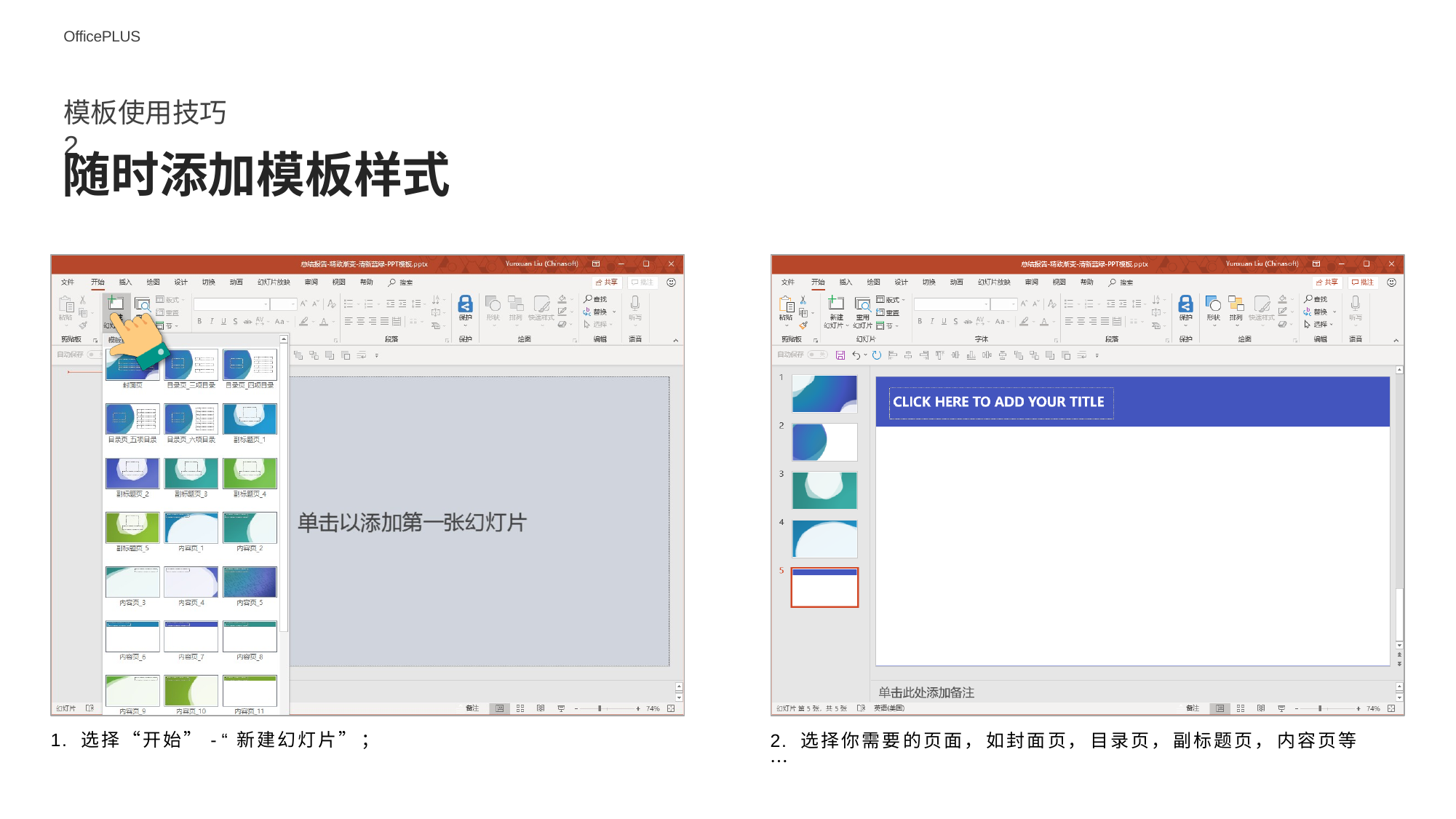

OfficePLUS
模板使用技巧 2
# 随时添加模板样式

1. 选择“开始” - “ 新建幻灯片” ；
2. 选择你需要的页面， 如封面页， 目录页， 副标题页， 内容页等…